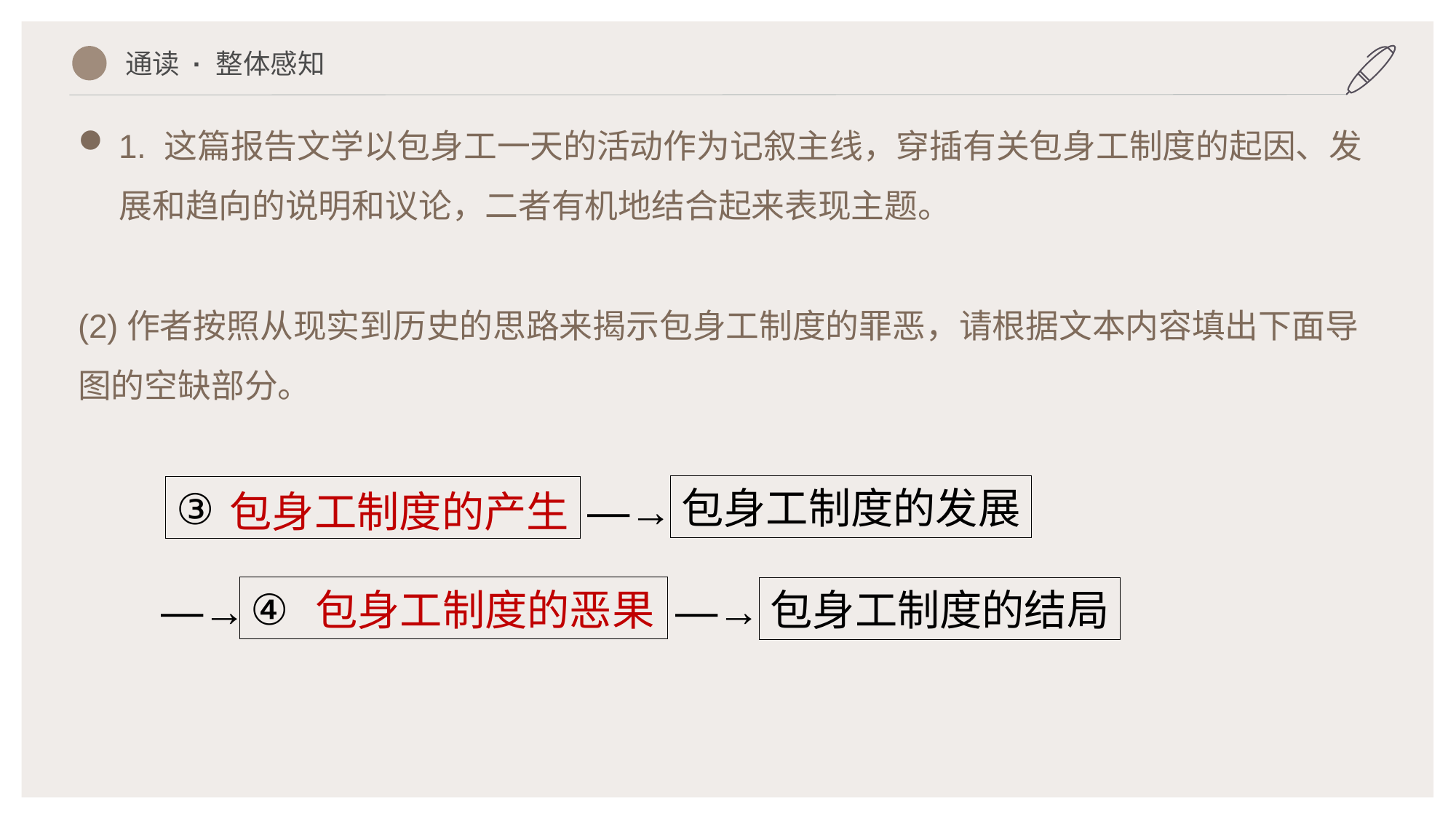

通读 · 整体感知

1. 这篇报告文学以包身工一天的活动作为记叙主线，穿插有关包身工制度的起因、发展和趋向的说明和议论，二者有机地结合起来表现主题。

(2)作者按照从现实到历史的思路来揭示包身工制度的罪恶，请根据文本内容填出下面导图的空缺部分。
包身工制度的发展
③
―→
包身工制度的产生
④
包身工制度的结局
包身工制度的恶果
―→
―→